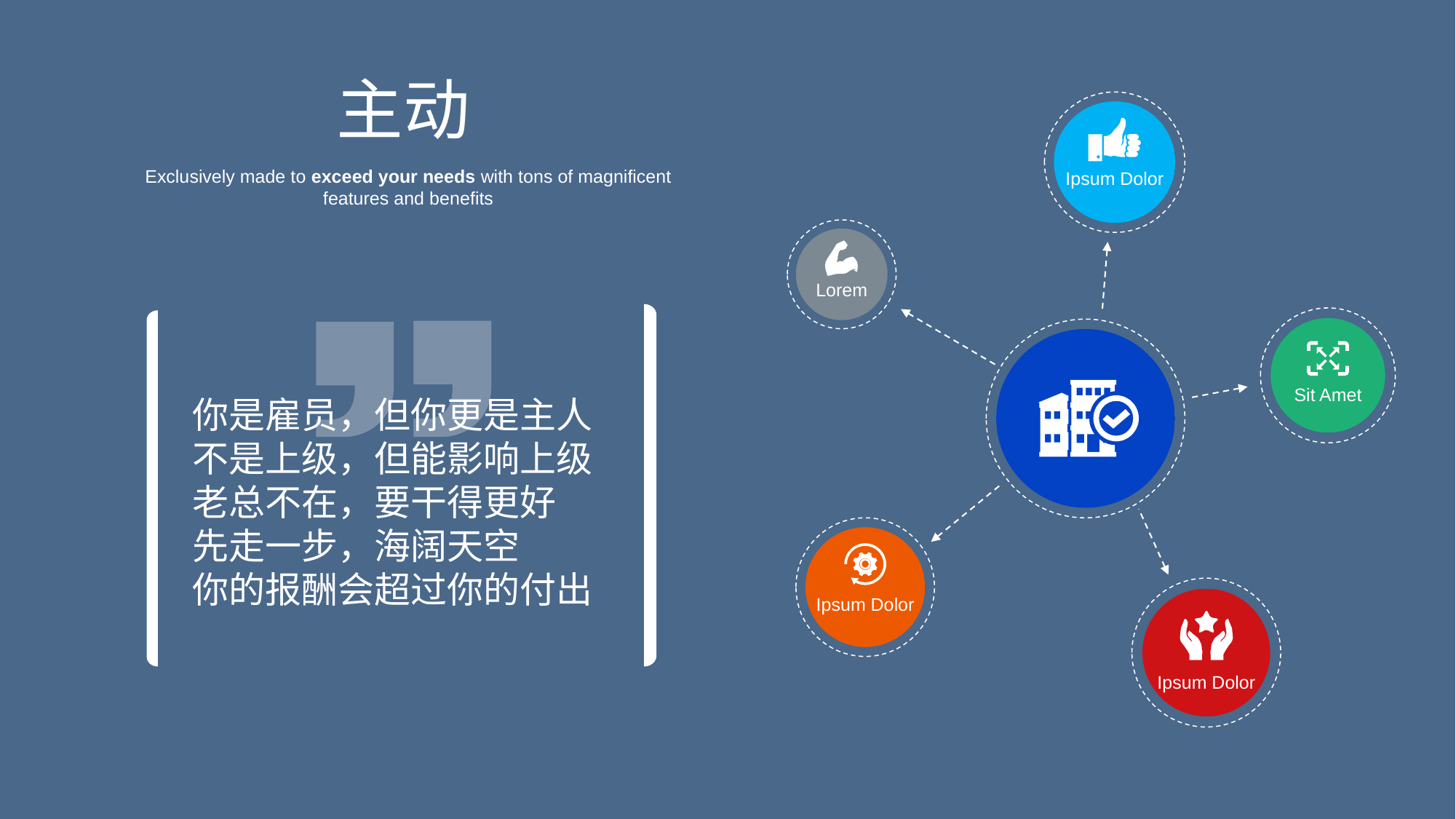

# 主动

Exclusively made to exceed your needs with tons of magnificent features and benefits
Ipsum Dolor

Lorem

Sit Amet

你是雇员，但你更是主人
不是上级，但能影响上级
老总不在，要干得更好
先走一步，海阔天空
你的报酬会超过你的付出

Ipsum Dolor

Ipsum Dolor